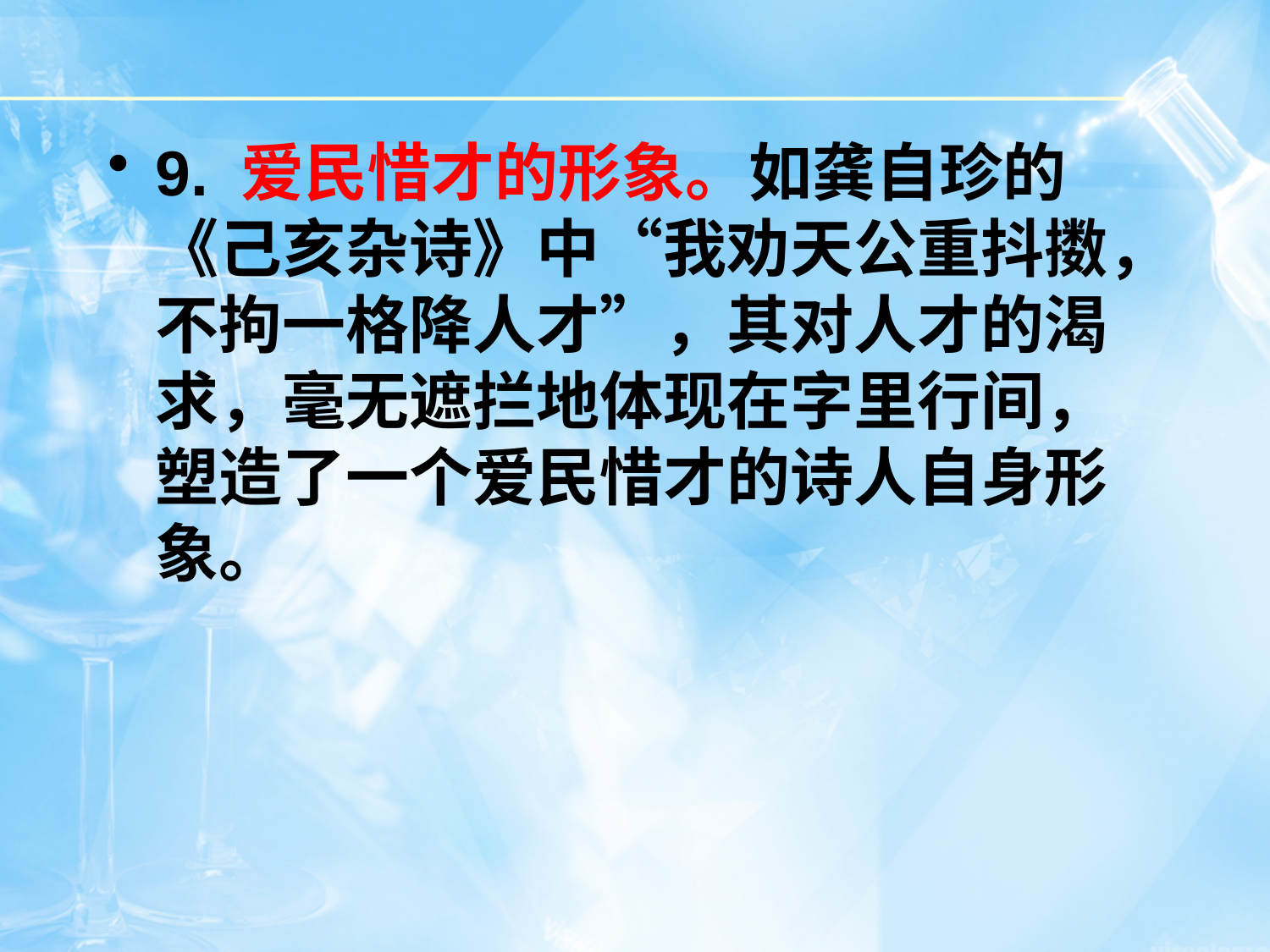

9. 爱民惜才的形象。如龚自珍的《己亥杂诗》中“我劝天公重抖擞，不拘一格降人才”，其对人才的渴求，毫无遮拦地体现在字里行间，塑造了一个爱民惜才的诗人自身形象。